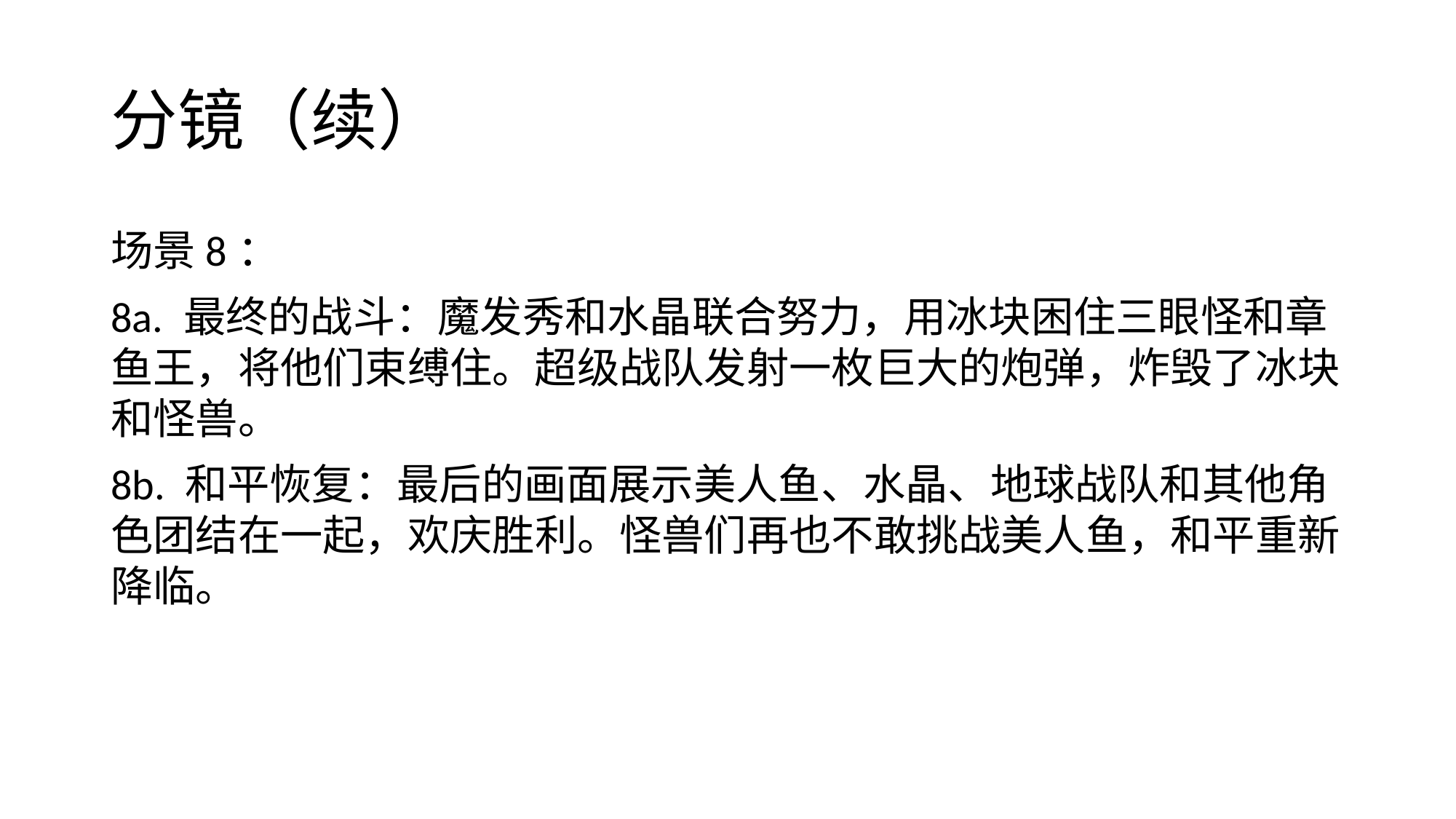

# 分镜（续）
场景8：
8a. 最终的战斗：魔发秀和水晶联合努力，用冰块困住三眼怪和章鱼王，将他们束缚住。超级战队发射一枚巨大的炮弹，炸毁了冰块和怪兽。
8b. 和平恢复：最后的画面展示美人鱼、水晶、地球战队和其他角色团结在一起，欢庆胜利。怪兽们再也不敢挑战美人鱼，和平重新降临。